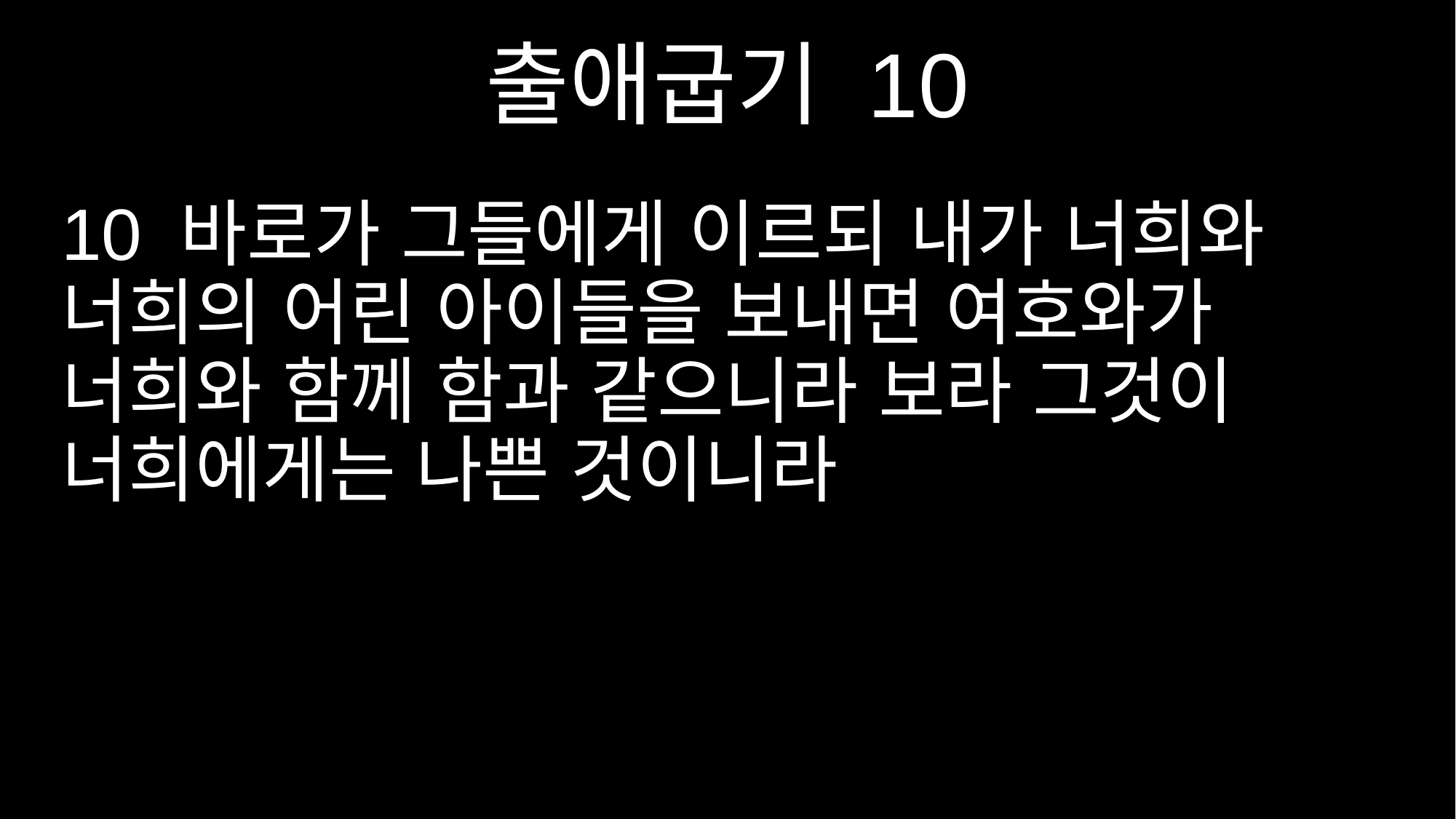

출애굽기 10
10 바로가 그들에게 이르되 내가 너희와 너희의 어린 아이들을 보내면 여호와가 너희와 함께 함과 같으니라 보라 그것이 너희에게는 나쁜 것이니라